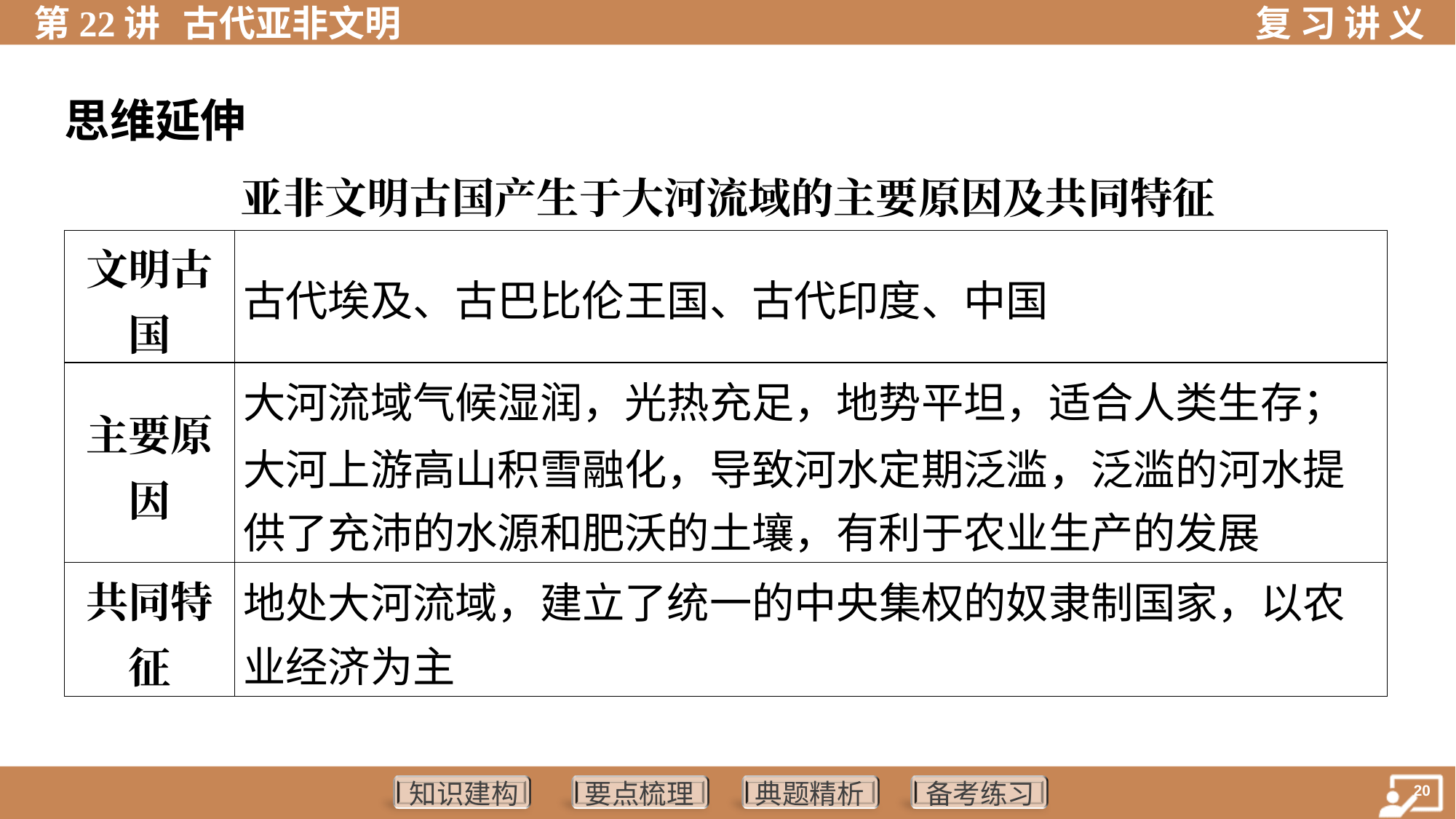

思维延伸
亚非文明古国产生于大河流域的主要原因及共同特征
| 文明古 国 | 古代埃及、古巴比伦王国、古代印度、中国 |
| --- | --- |
| 主要原 因 | 大河流域气候湿润，光热充足，地势平坦，适合人类生存； 大河上游高山积雪融化，导致河水定期泛滥，泛滥的河水提 供了充沛的水源和肥沃的土壤，有利于农业生产的发展 |
| 共同特 征 | 地处大河流域，建立了统一的中央集权的奴隶制国家，以农 业经济为主 |